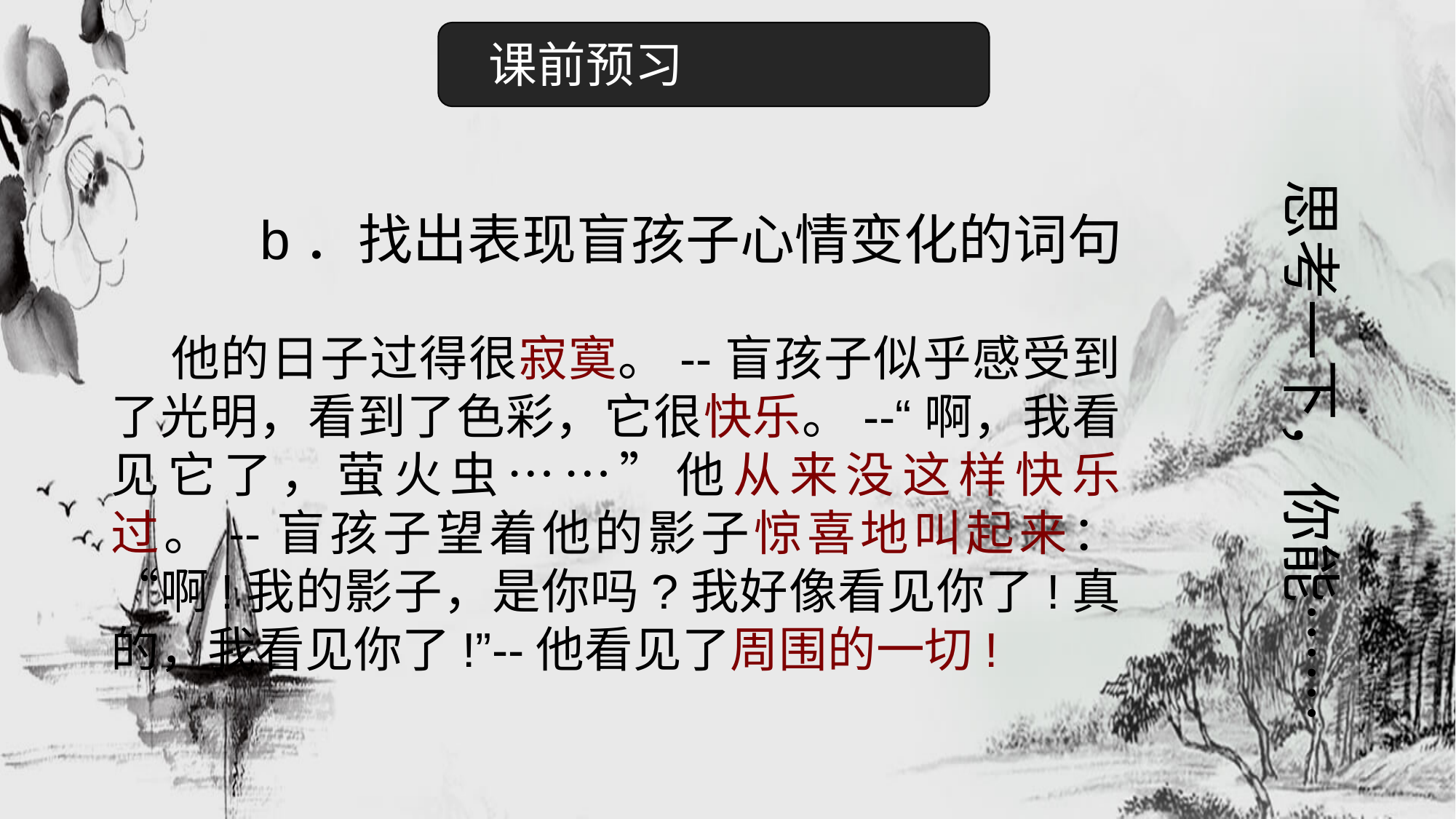

课前预习
思考一下，你能……
b．找出表现盲孩子心情变化的词句
    他的日子过得很寂寞。--盲孩子似乎感受到了光明，看到了色彩，它很快乐。--“啊，我看见它了，萤火虫……”他从来没这样快乐过。--盲孩子望着他的影子惊喜地叫起来：“啊!我的影子，是你吗?我好像看见你了!真的，我看见你了!”--他看见了周围的一切!